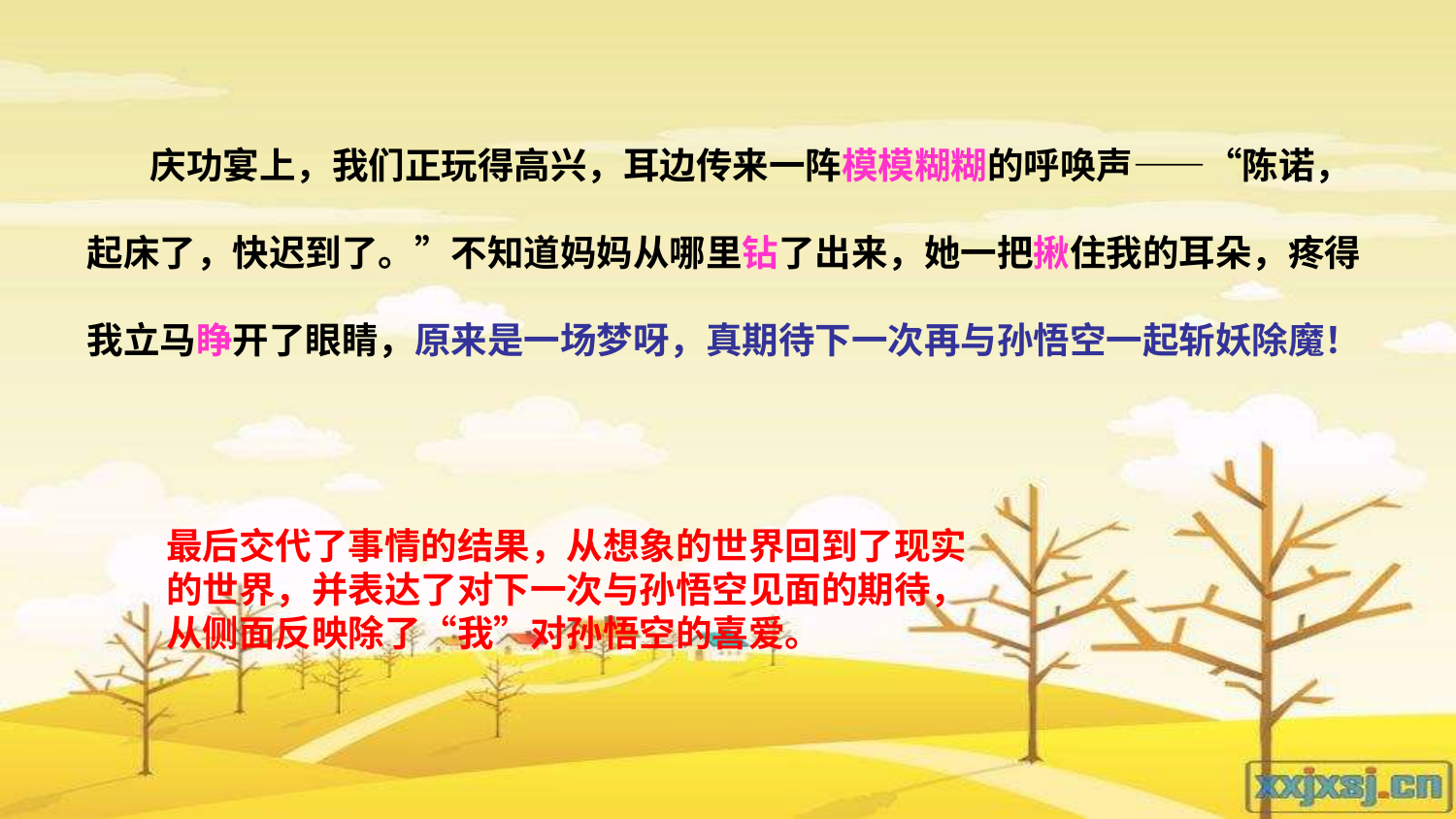

庆功宴上，我们正玩得高兴，耳边传来一阵模模糊糊的呼唤声——“陈诺，起床了，快迟到了。”不知道妈妈从哪里钻了出来，她一把揪住我的耳朵，疼得我立马睁开了眼睛，原来是一场梦呀，真期待下一次再与孙悟空一起斩妖除魔！
最后交代了事情的结果，从想象的世界回到了现实的世界，并表达了对下一次与孙悟空见面的期待，从侧面反映除了“我”对孙悟空的喜爱。